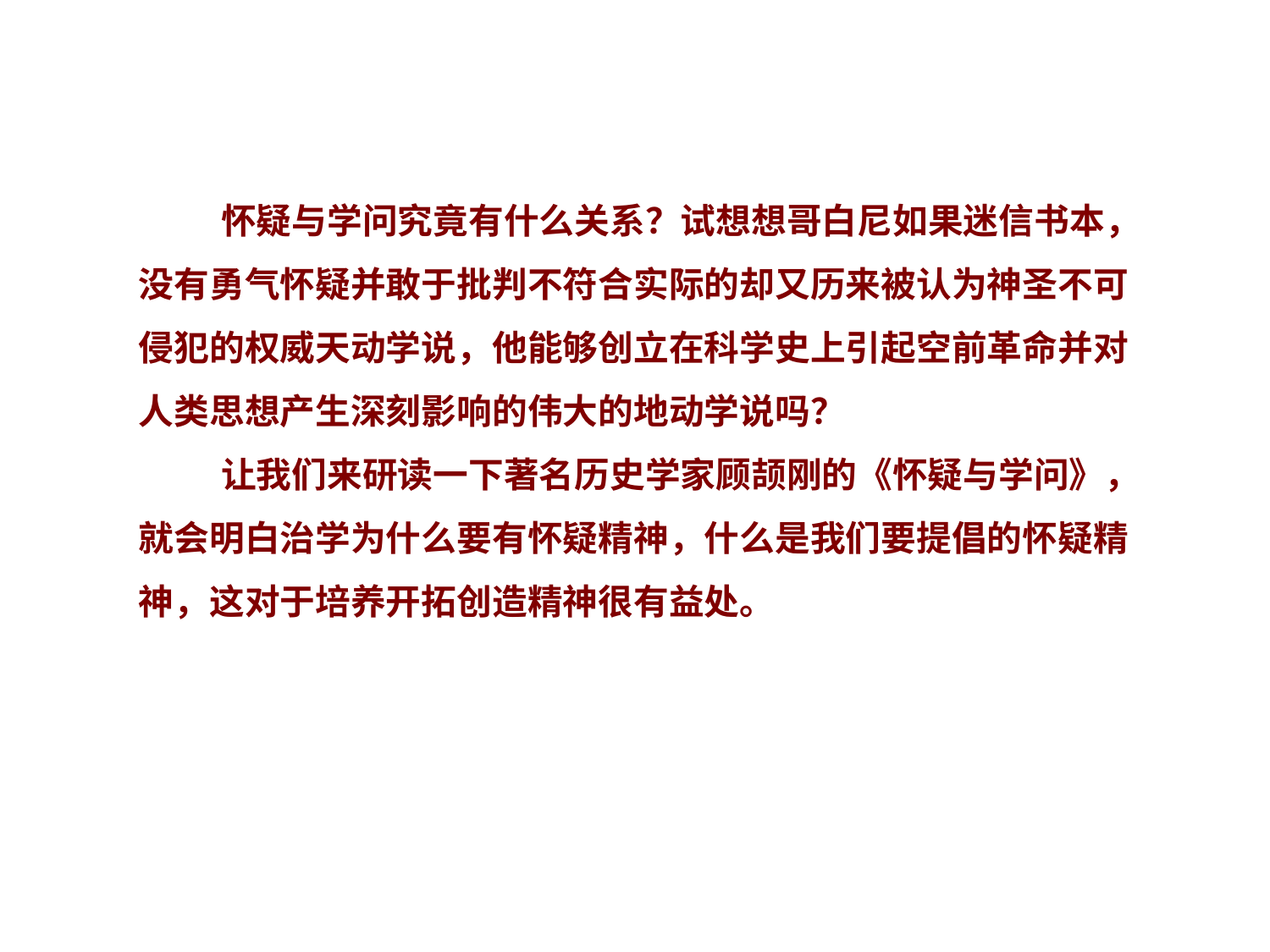

怀疑与学问究竟有什么关系？试想想哥白尼如果迷信书本，没有勇气怀疑并敢于批判不符合实际的却又历来被认为神圣不可侵犯的权威天动学说，他能够创立在科学史上引起空前革命并对人类思想产生深刻影响的伟大的地动学说吗？
让我们来研读一下著名历史学家顾颉刚的《怀疑与学问》，就会明白治学为什么要有怀疑精神，什么是我们要提倡的怀疑精神，这对于培养开拓创造精神很有益处。